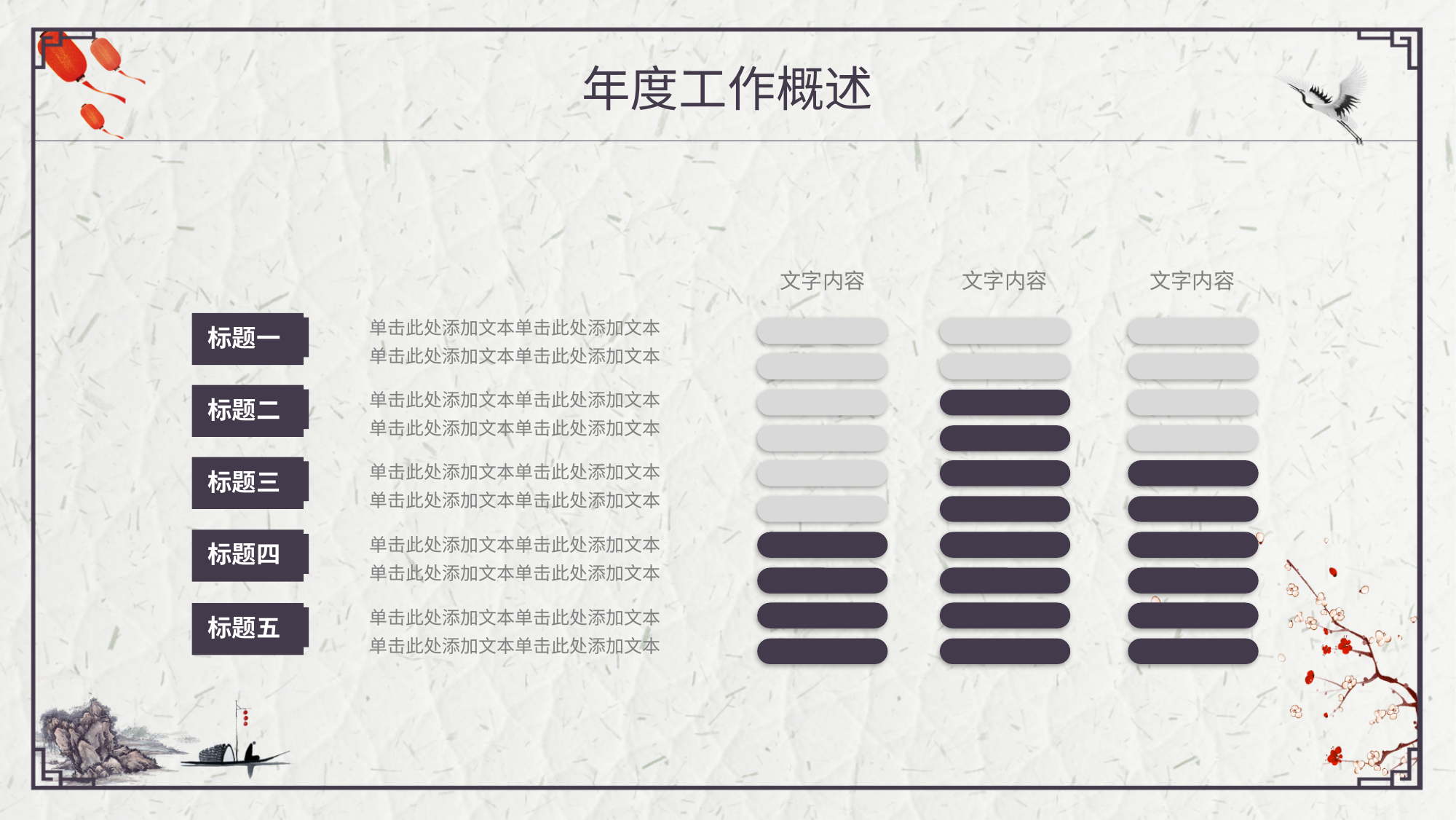

年度工作概述
文字内容
文字内容
文字内容
单击此处添加文本单击此处添加文本
单击此处添加文本单击此处添加文本

标题一

单击此处添加文本单击此处添加文本
单击此处添加文本单击此处添加文本

标题二

单击此处添加文本单击此处添加文本
单击此处添加文本单击此处添加文本

标题三

单击此处添加文本单击此处添加文本
单击此处添加文本单击此处添加文本

标题四

单击此处添加文本单击此处添加文本
单击此处添加文本单击此处添加文本

标题五